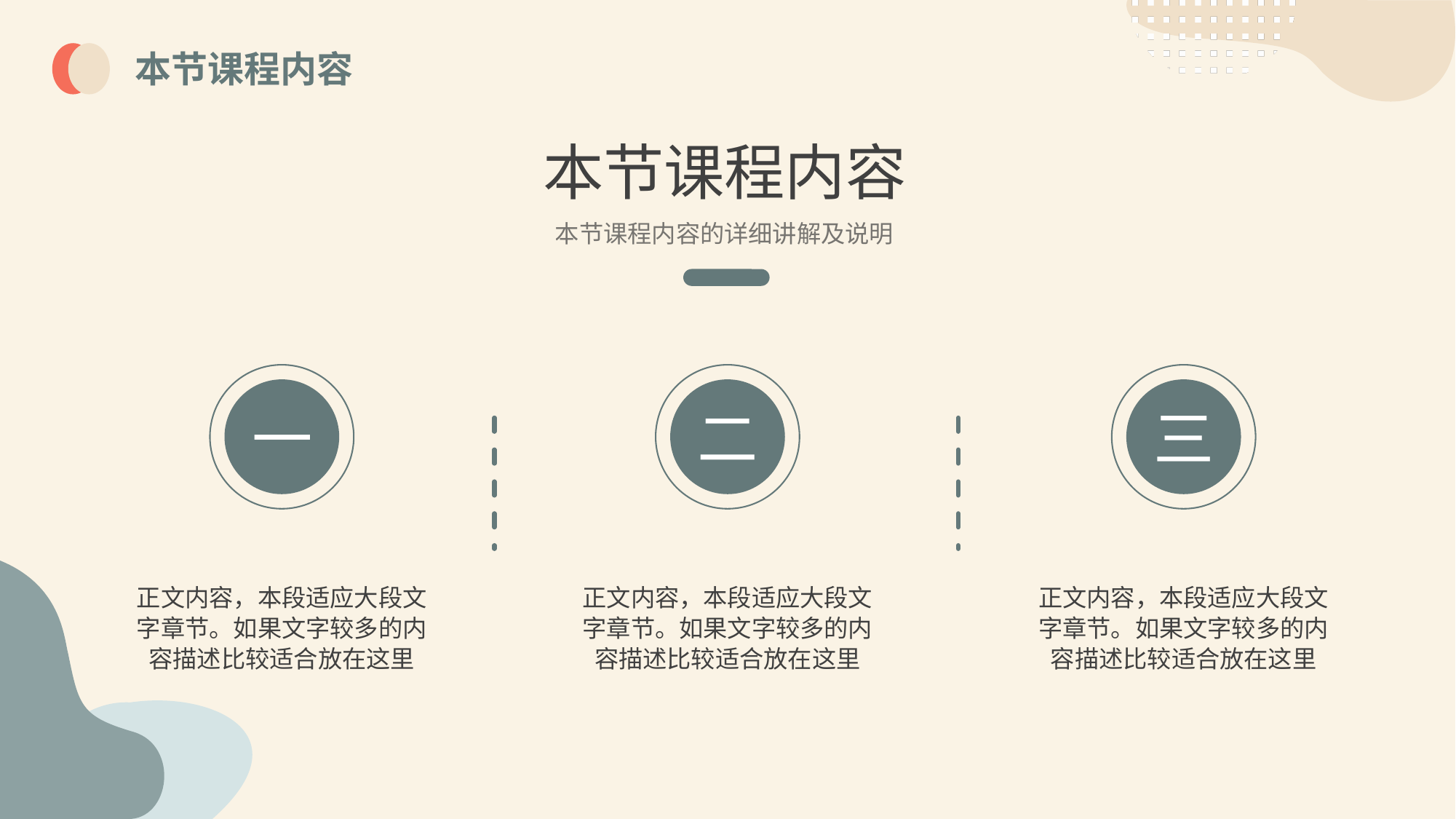

本节课程内容

本节课程内容
本节课程内容的详细讲解及说明

一
二
三
正文内容，本段适应大段文字章节。如果文字较多的内容描述比较适合放在这里
正文内容，本段适应大段文字章节。如果文字较多的内容描述比较适合放在这里
正文内容，本段适应大段文字章节。如果文字较多的内容描述比较适合放在这里